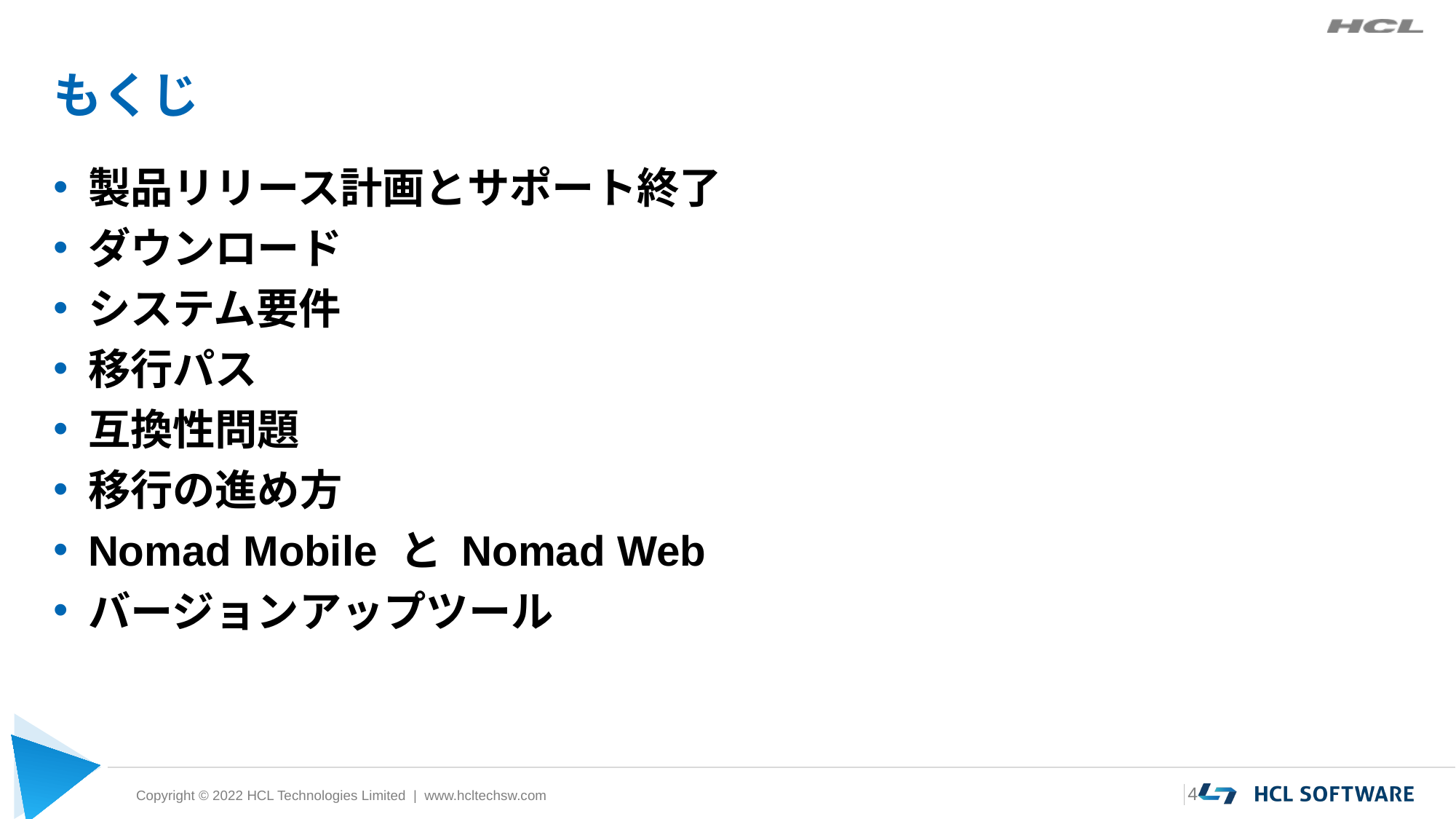

# もくじ
製品リリース計画とサポート終了
ダウンロード
システム要件
移行パス
互換性問題
移行の進め方
Nomad Mobile と Nomad Web
バージョンアップツール